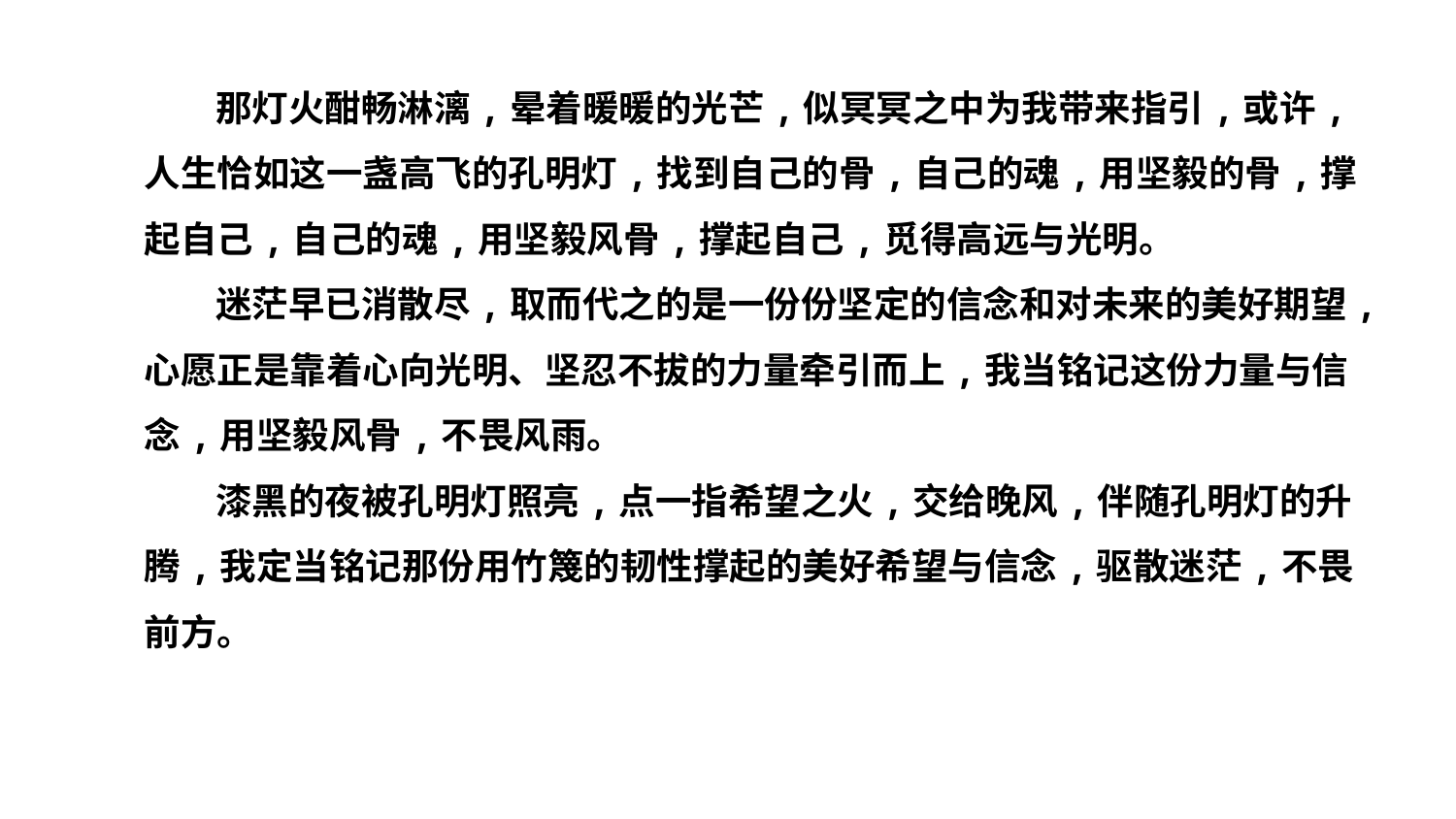

那灯火酣畅淋漓,晕着暖暖的光芒,似冥冥之中为我带来指引,或许,人生恰如这一盏高飞的孔明灯,找到自己的骨,自己的魂,用坚毅的骨,撑起自己,自己的魂,用坚毅风骨,撑起自己,觅得高远与光明。
迷茫早已消散尽,取而代之的是一份份坚定的信念和对未来的美好期望,心愿正是靠着心向光明、坚忍不拔的力量牵引而上,我当铭记这份力量与信 念,用坚毅风骨,不畏风雨。
漆黑的夜被孔明灯照亮,点一指希望之火,交给晚风,伴随孔明灯的升腾,我定当铭记那份用竹篾的韧性撑起的美好希望与信念,驱散迷茫,不畏前方。